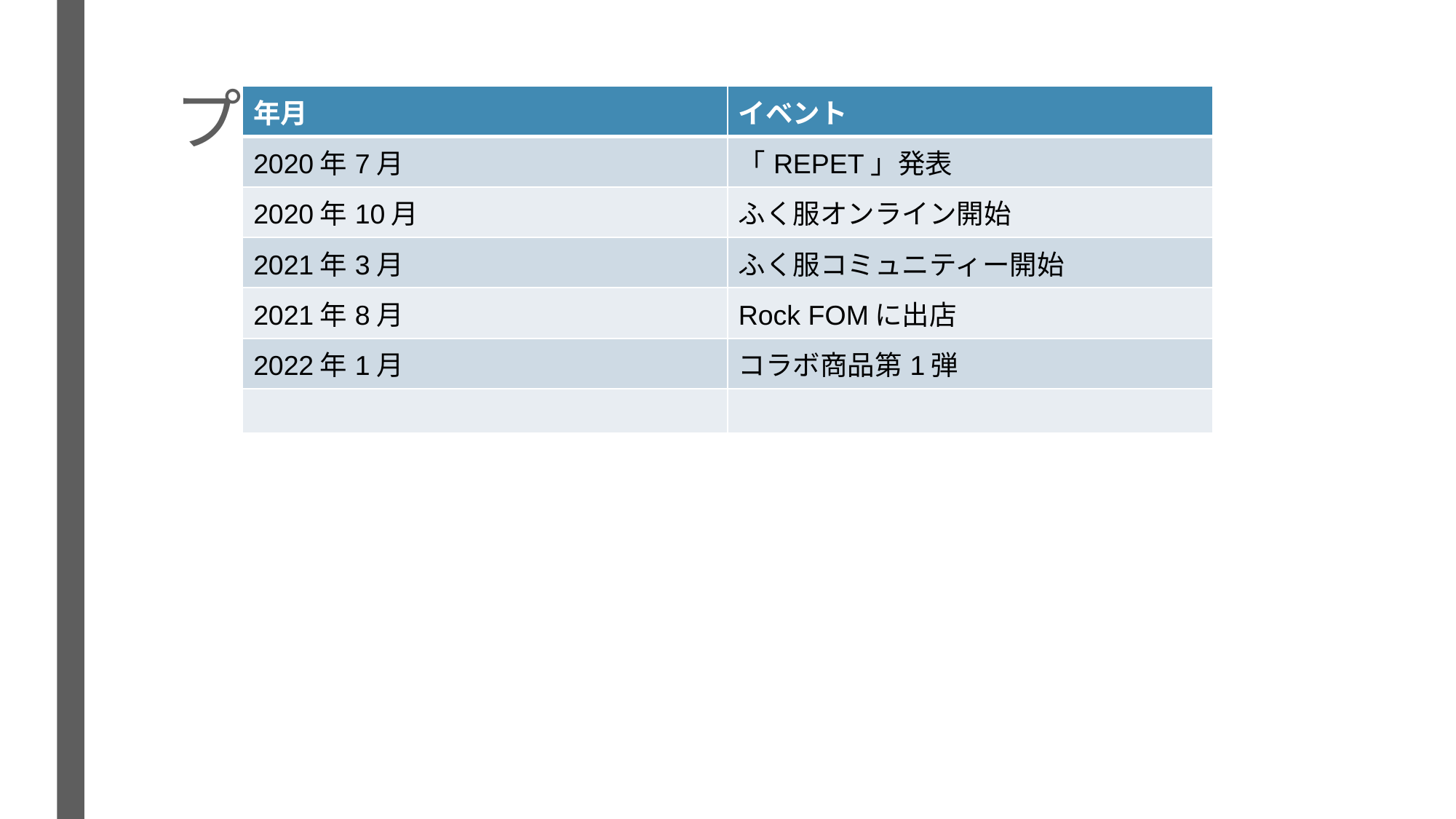

# プロジェクトの推移
| 年月 | イベント |
| --- | --- |
| 2020年7月 | 「REPET」発表 |
| 2020年10月 | ふく服オンライン開始 |
| 2021年3月 | ふく服コミュニティー開始 |
| 2021年8月 | Rock FOMに出店 |
| 2022年1月 | コラボ商品第1弾 |
|  |  |